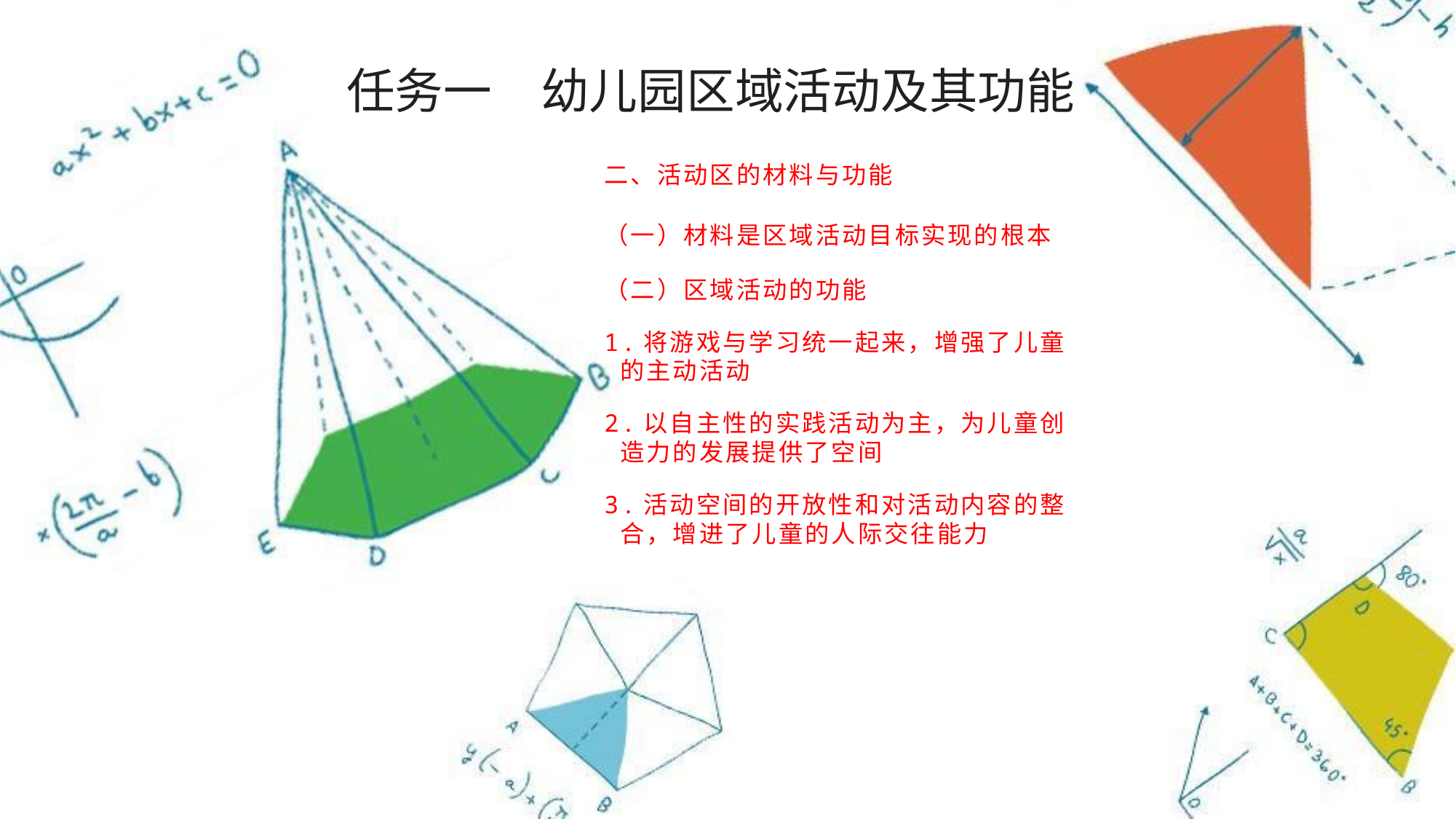

任务一　幼儿园区域活动及其功能

二、活动区的材料与功能
（一）材料是区域活动目标实现的根本
（二）区域活动的功能
1.将游戏与学习统一起来，增强了儿童的主动活动
2.以自主性的实践活动为主，为儿童创造力的发展提供了空间
3.活动空间的开放性和对活动内容的整合，增进了儿童的人际交往能力